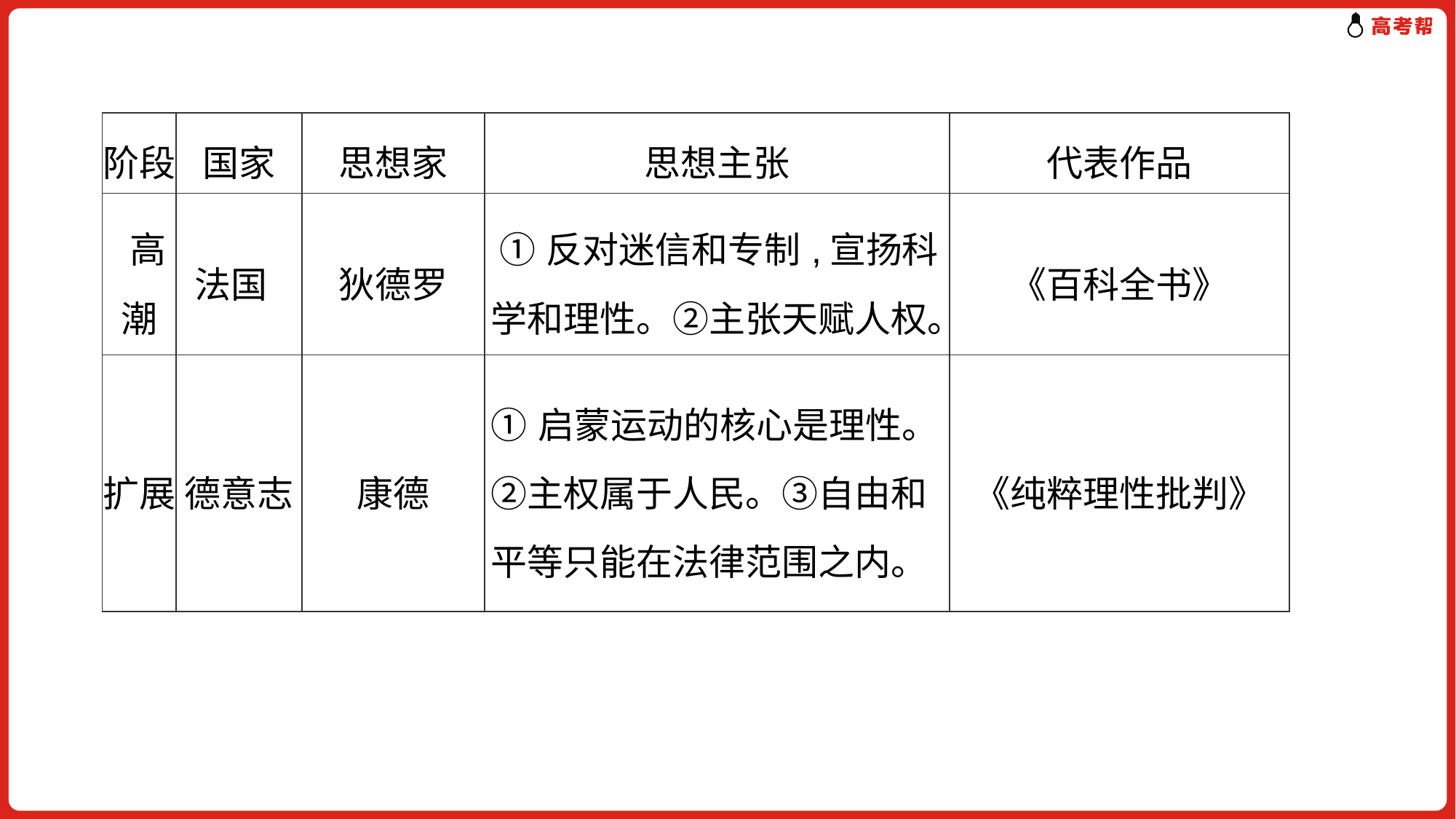

| 阶段 | 国家 | 思想家 | 思想主张 | 代表作品 |
| --- | --- | --- | --- | --- |
| 高 潮 | 法国 | 狄德罗 | ①反对迷信和专制,宣扬科学和理性。②主张天赋人权。 | 《百科全书》 |
| 扩展 | 德意志 | 康德 | ①启蒙运动的核心是理性。②主权属于人民。③自由和平等只能在法律范围之内。 | 《纯粹理性批判》 |